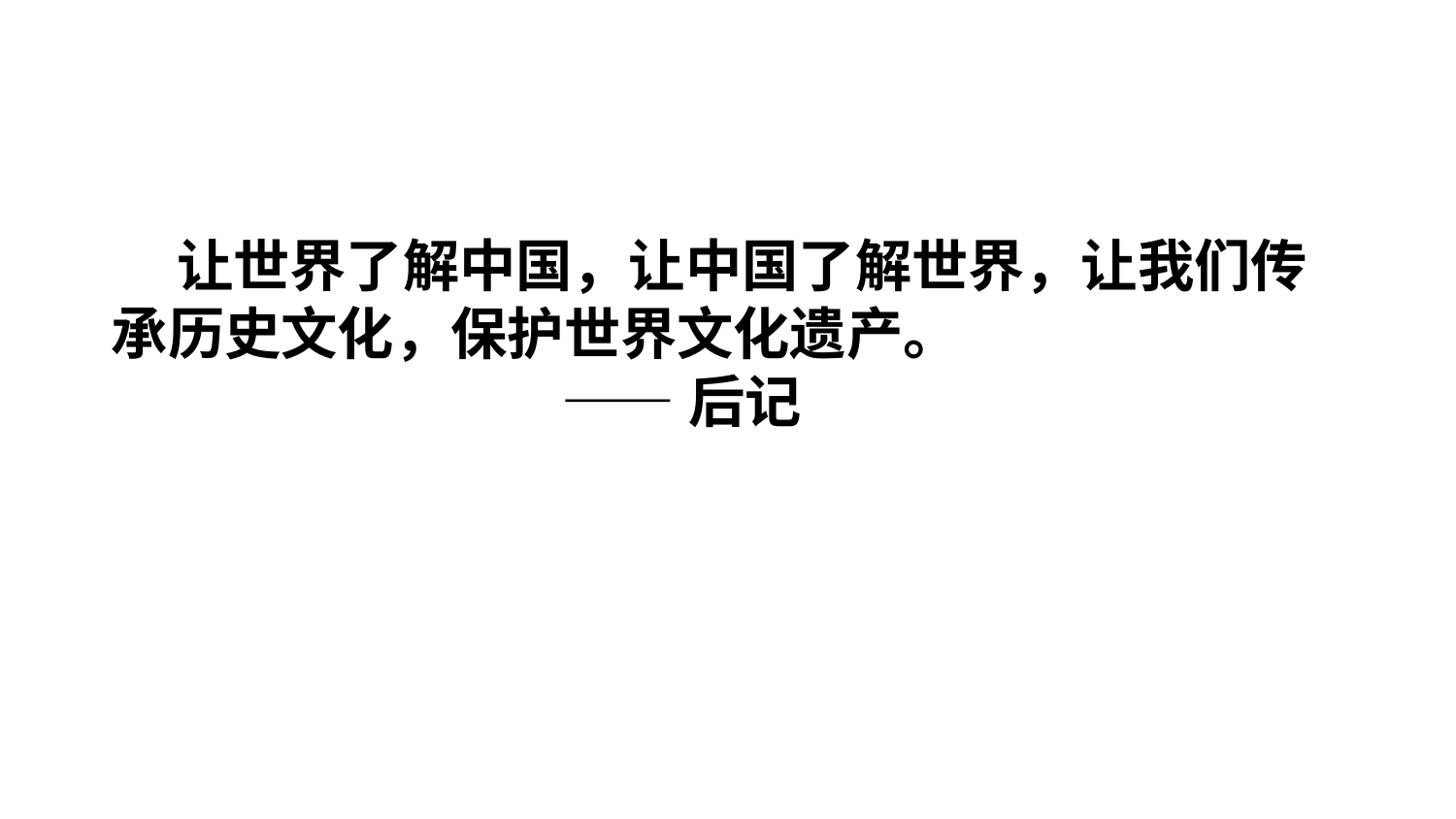

让世界了解中国，让中国了解世界，让我们传承历史文化，保护世界文化遗产。
                                   ——后记